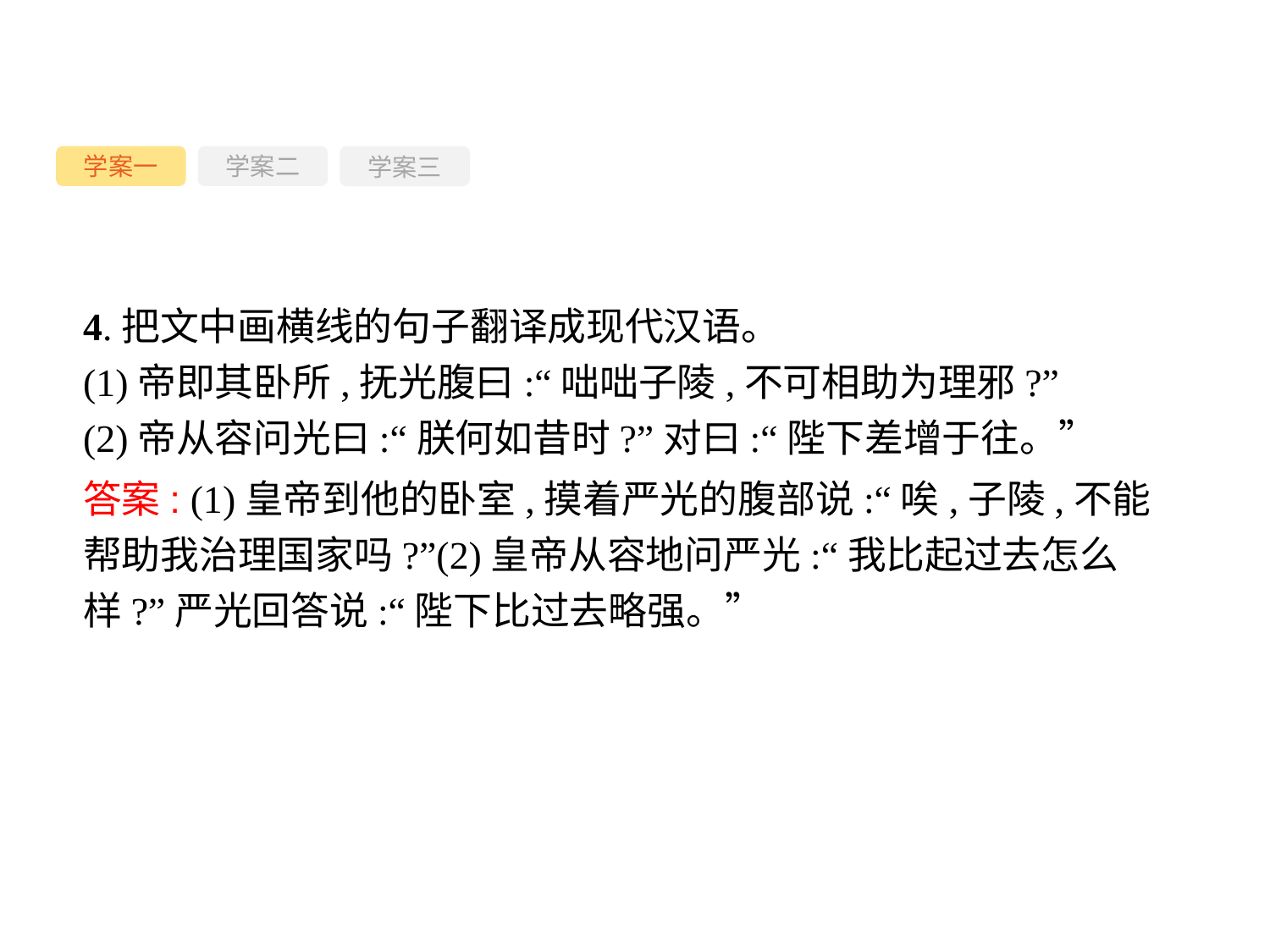

学案一
学案三
学案二
4.把文中画横线的句子翻译成现代汉语。
(1)帝即其卧所,抚光腹曰:“咄咄子陵,不可相助为理邪?”
(2)帝从容问光曰:“朕何如昔时?”对曰:“陛下差增于往。”
答案: (1)皇帝到他的卧室,摸着严光的腹部说:“唉,子陵,不能帮助我治理国家吗?”(2)皇帝从容地问严光:“我比起过去怎么样?”严光回答说:“陛下比过去略强。”
-79-